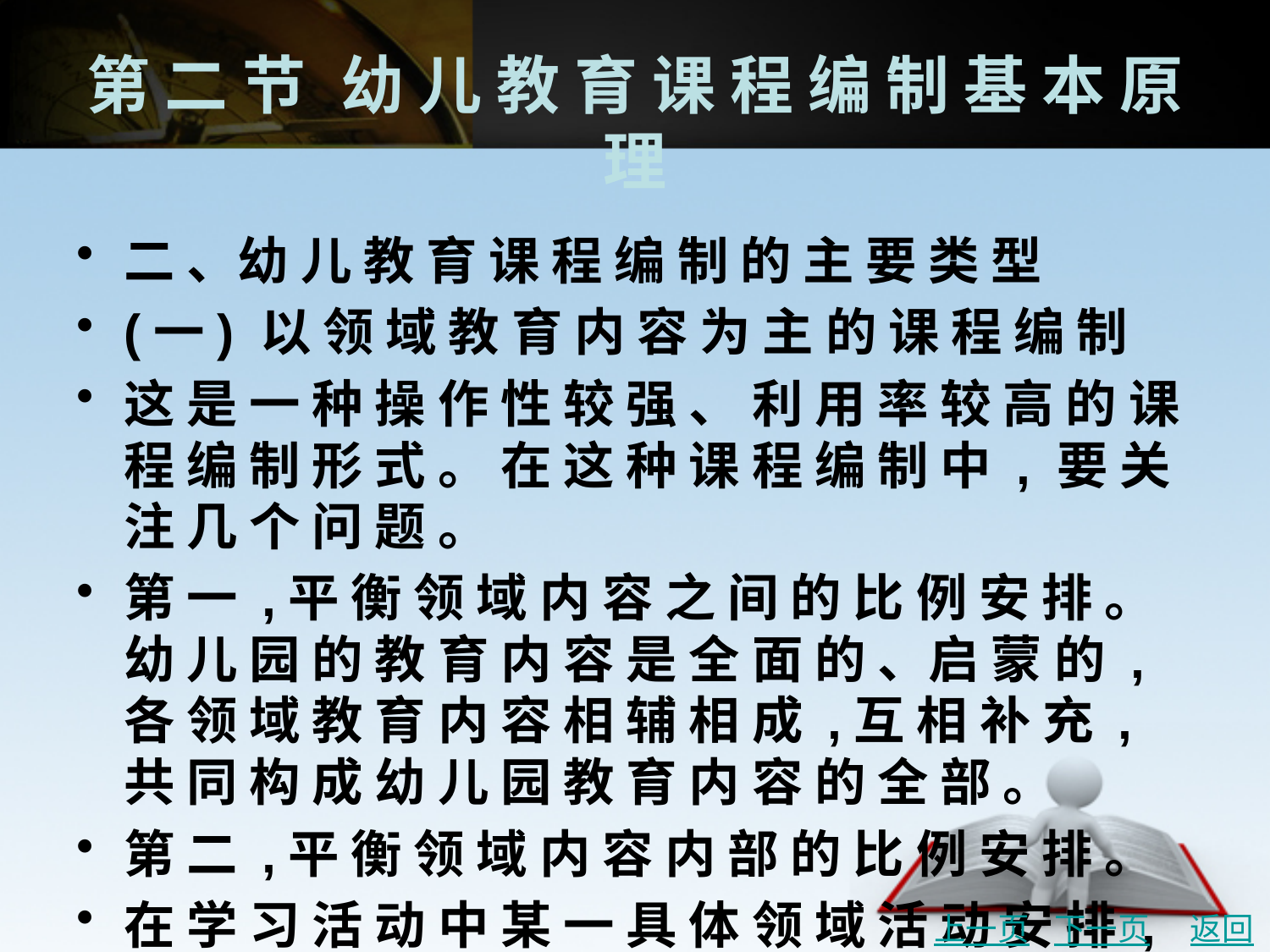

# 第 二 节	幼 儿 教 育 课 程 编 制 基 本 原 理
二 、幼 儿 教 育 课 程 编 制 的 主 要 类 型
(一) 以 领 域 教 育 内 容 为 主 的 课 程 编 制
这 是 一 种 操 作 性 较 强 、 利 用 率 较 高 的 课 程 编 制 形 式 。 在 这 种 课 程 编 制 中 , 要 关 注 几 个 问 题 。
第 一 ,平 衡 领 域 内 容 之 间 的 比 例 安 排 。幼 儿 园 的 教 育 内 容 是 全 面 的 、启 蒙 的 ,各 领 域 教 育 内 容 相 辅 相 成 ,互 相 补 充 ,共 同 构 成 幼 儿 园 教 育 内 容 的 全 部 。
第 二 ,平 衡 领 域 内 容 内 部 的 比 例 安 排 。
在 学 习 活 动 中 某 一 具 体 领 域 活 动 安 排 ,要 根 据 领 域 目 标 ,平 衡 领 域 内 部 的 活 动 类 型 。

上一页
下一页
返回